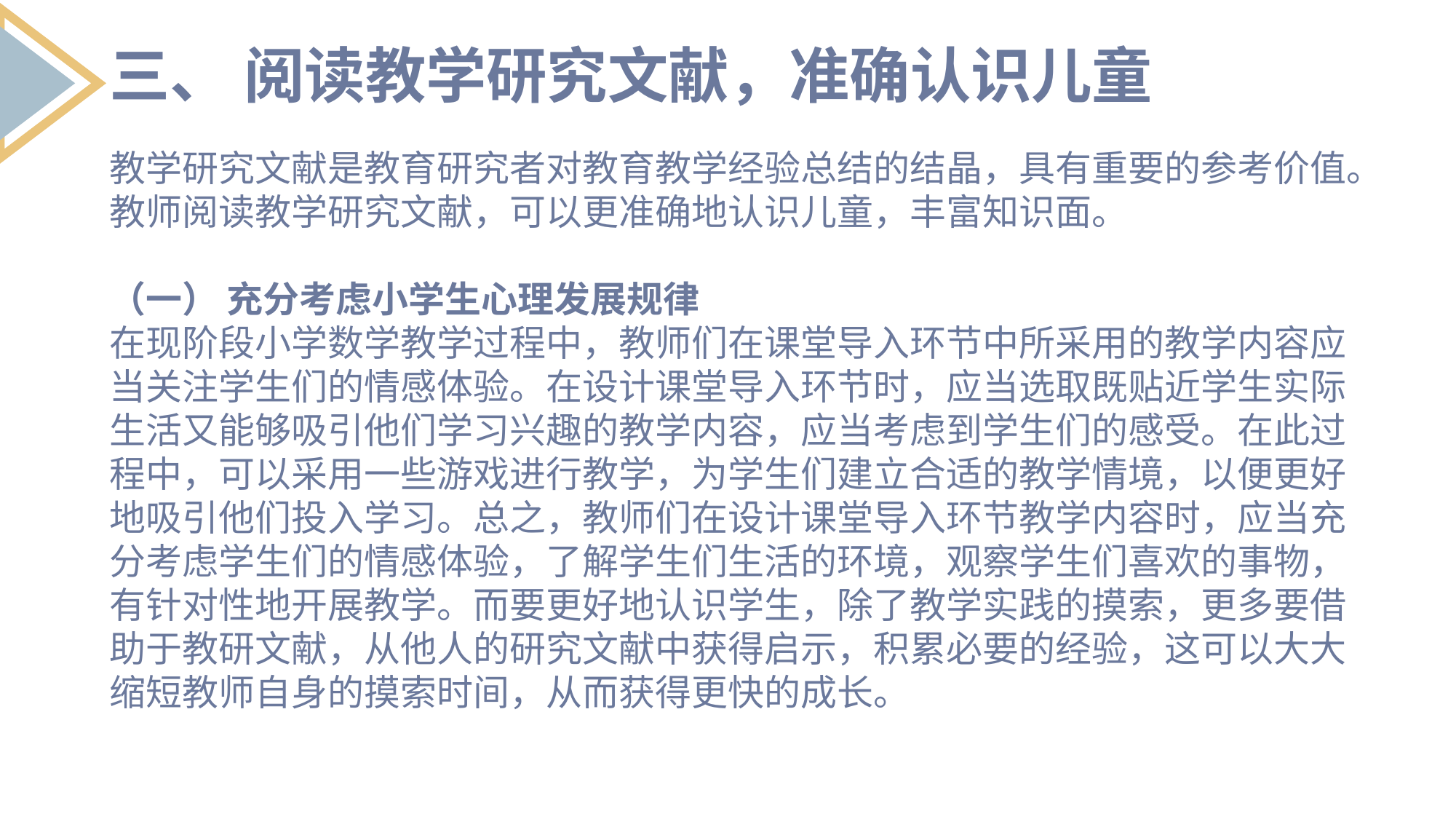

三、 阅读教学研究文献，准确认识儿童

教学研究文献是教育研究者对教育教学经验总结的结晶，具有重要的参考价值。教师阅读教学研究文献，可以更准确地认识儿童，丰富知识面。

（一） 充分考虑小学生心理发展规律
在现阶段小学数学教学过程中，教师们在课堂导入环节中所采用的教学内容应当关注学生们的情感体验。在设计课堂导入环节时，应当选取既贴近学生实际生活又能够吸引他们学习兴趣的教学内容，应当考虑到学生们的感受。在此过程中，可以采用一些游戏进行教学，为学生们建立合适的教学情境，以便更好地吸引他们投入学习。总之，教师们在设计课堂导入环节教学内容时，应当充分考虑学生们的情感体验，了解学生们生活的环境，观察学生们喜欢的事物，有针对性地开展教学。而要更好地认识学生，除了教学实践的摸索，更多要借助于教研文献，从他人的研究文献中获得启示，积累必要的经验，这可以大大缩短教师自身的摸索时间，从而获得更快的成长。